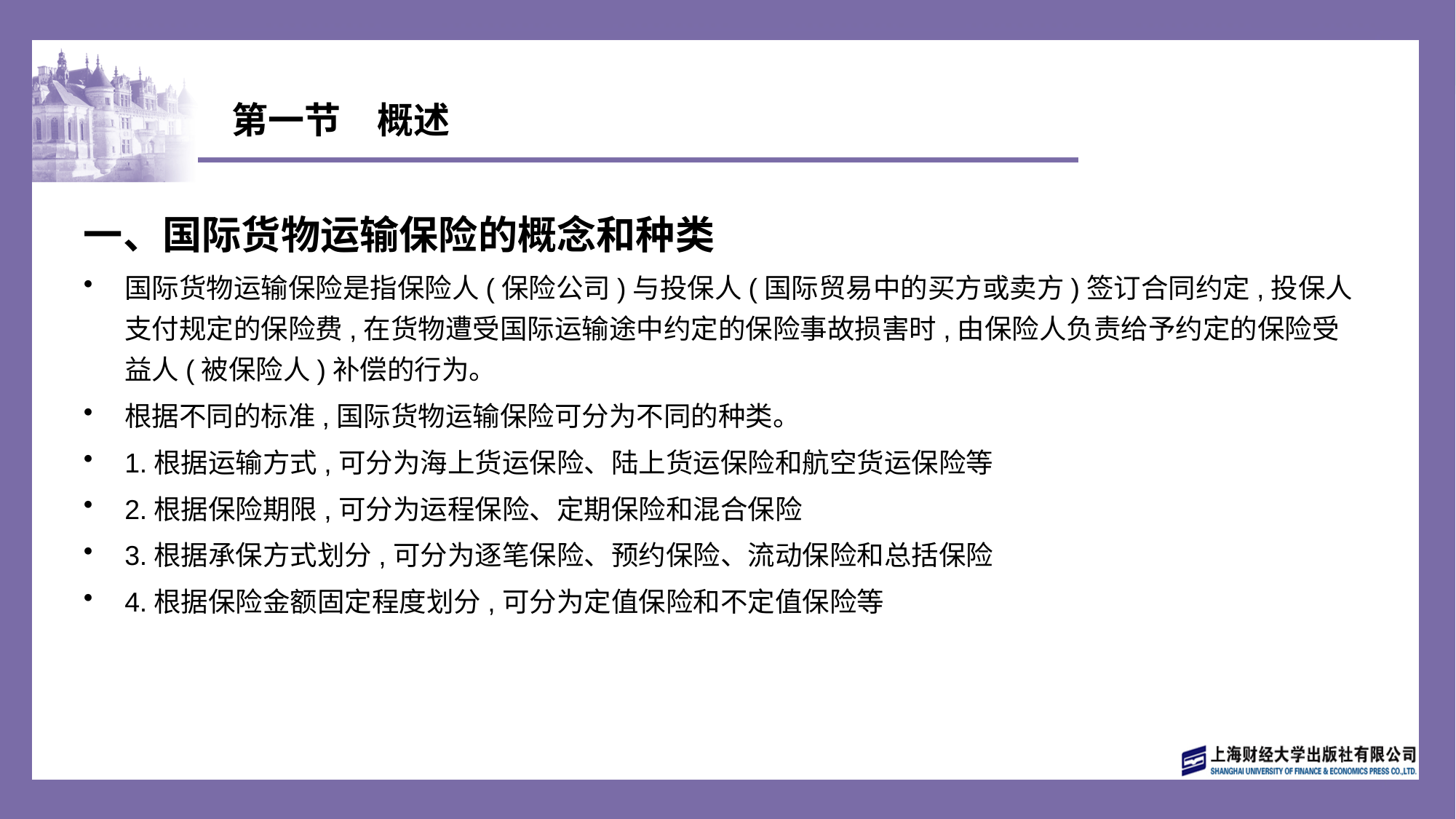

# 第一节　概述
一、国际货物运输保险的概念和种类
国际货物运输保险是指保险人(保险公司)与投保人(国际贸易中的买方或卖方)签订合同约定,投保人支付规定的保险费,在货物遭受国际运输途中约定的保险事故损害时,由保险人负责给予约定的保险受益人(被保险人)补偿的行为。
根据不同的标准,国际货物运输保险可分为不同的种类。
1.根据运输方式,可分为海上货运保险、陆上货运保险和航空货运保险等
2.根据保险期限,可分为运程保险、定期保险和混合保险
3.根据承保方式划分,可分为逐笔保险、预约保险、流动保险和总括保险
4.根据保险金额固定程度划分,可分为定值保险和不定值保险等